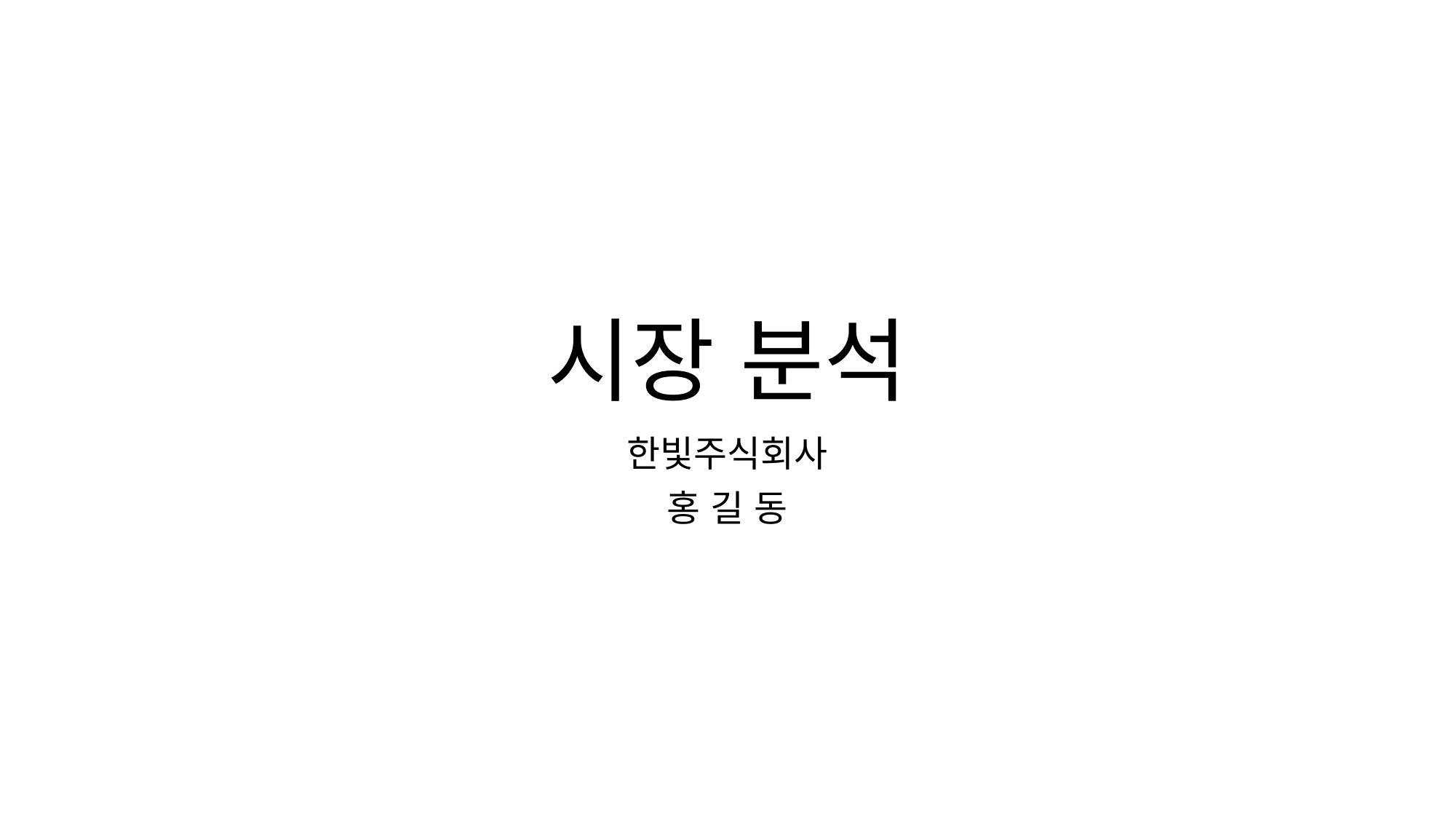

# 시장 분석
한빛주식회사
홍 길 동